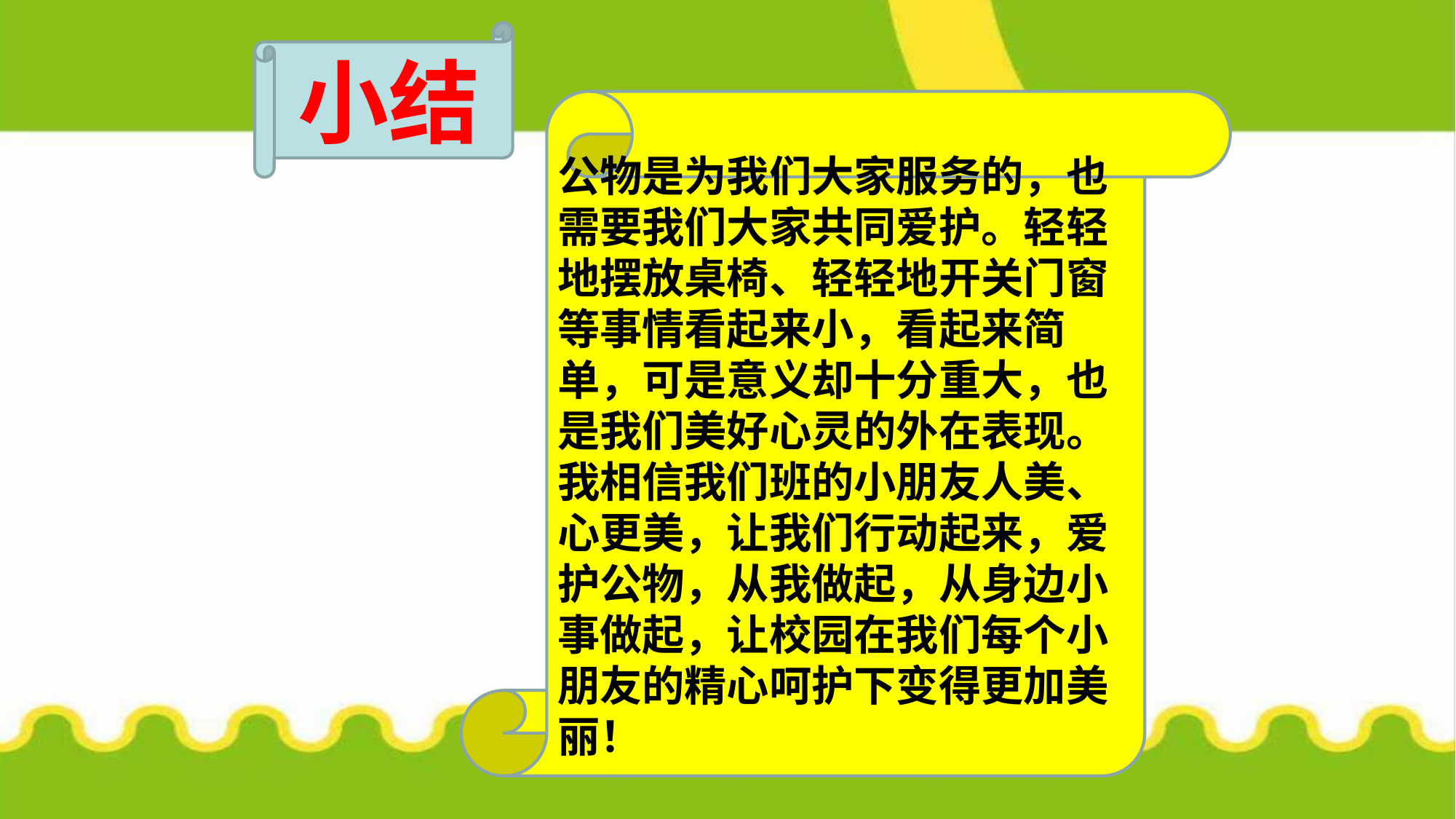

小结
公物是为我们大家服务的，也需要我们大家共同爱护。轻轻地摆放桌椅、轻轻地开关门窗等事情看起来小，看起来简单，可是意义却十分重大，也是我们美好心灵的外在表现。我相信我们班的小朋友人美、心更美，让我们行动起来，爱护公物，从我做起，从身边小事做起，让校园在我们每个小朋友的精心呵护下变得更加美丽！